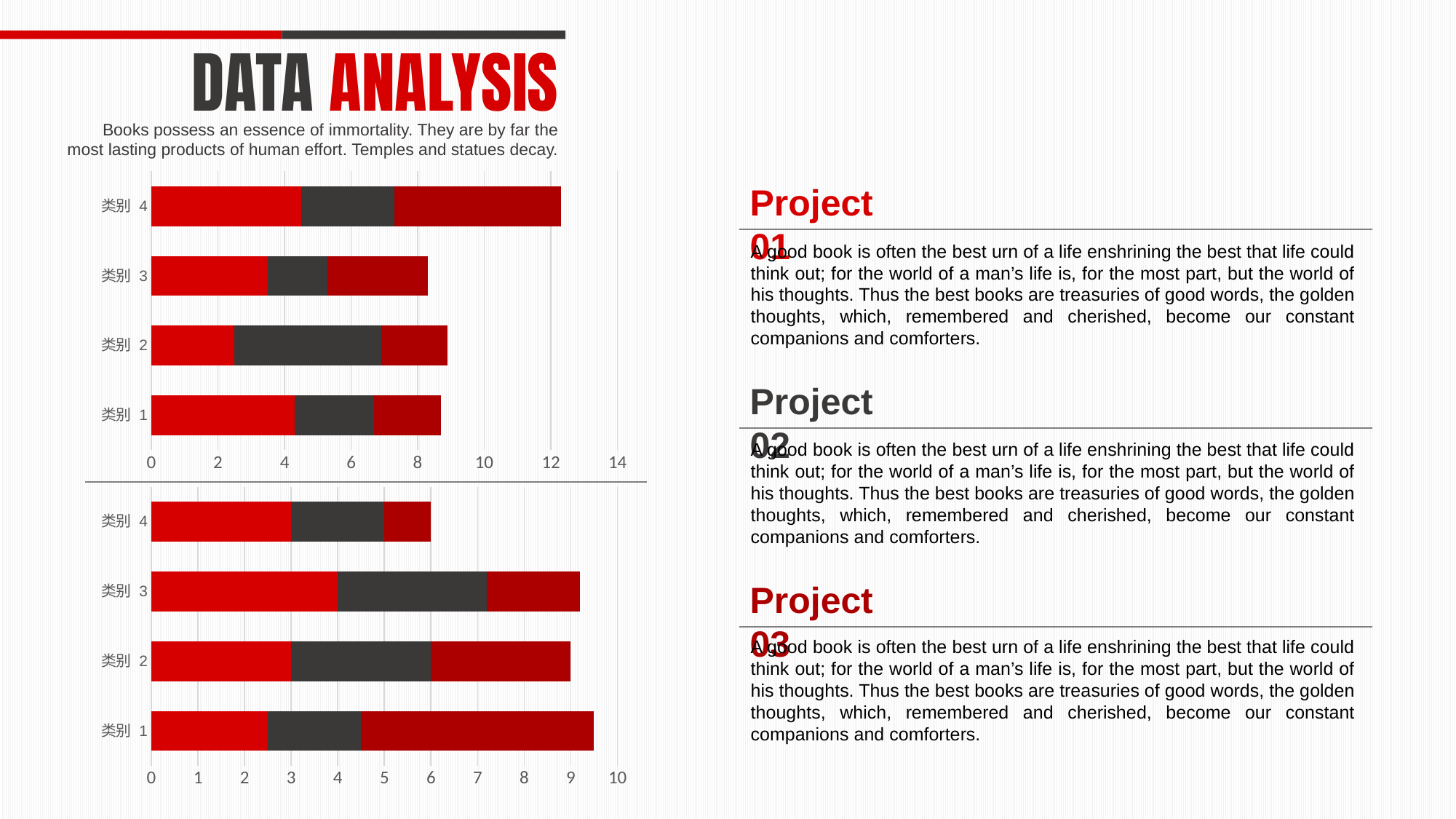

DATA ANALYSIS
Books possess an essence of immortality. They are by far the most lasting products of human effort. Temples and statues decay.

### Chart

| Category | 系列 1 | 系列 2 | 系列 3 |
|---|---|---|---|
| 类别 1 | 4.3 | 2.4 | 2.0 |
| 类别 2 | 2.5 | 4.4 | 2.0 |
| 类别 3 | 3.5 | 1.8 | 3.0 |
| 类别 4 | 4.5 | 2.8 | 5.0 |
Project 01
A good book is often the best urn of a life enshrining the best that life could think out; for the world of a man’s life is, for the most part, but the world of his thoughts. Thus the best books are treasuries of good words, the golden thoughts, which, remembered and cherished, become our constant companions and comforters.
Project 02
A good book is often the best urn of a life enshrining the best that life could think out; for the world of a man’s life is, for the most part, but the world of his thoughts. Thus the best books are treasuries of good words, the golden thoughts, which, remembered and cherished, become our constant companions and comforters.

### Chart

| Category | 系列 1 | 系列 2 | 系列 3 |
|---|---|---|---|
| 类别 1 | 2.5 | 2.0 | 5.0 |
| 类别 2 | 3.0 | 3.0 | 3.0 |
| 类别 3 | 4.0 | 3.2 | 2.0 |
| 类别 4 | 3.0 | 2.0 | 1.0 |
Project 03
A good book is often the best urn of a life enshrining the best that life could think out; for the world of a man’s life is, for the most part, but the world of his thoughts. Thus the best books are treasuries of good words, the golden thoughts, which, remembered and cherished, become our constant companions and comforters.